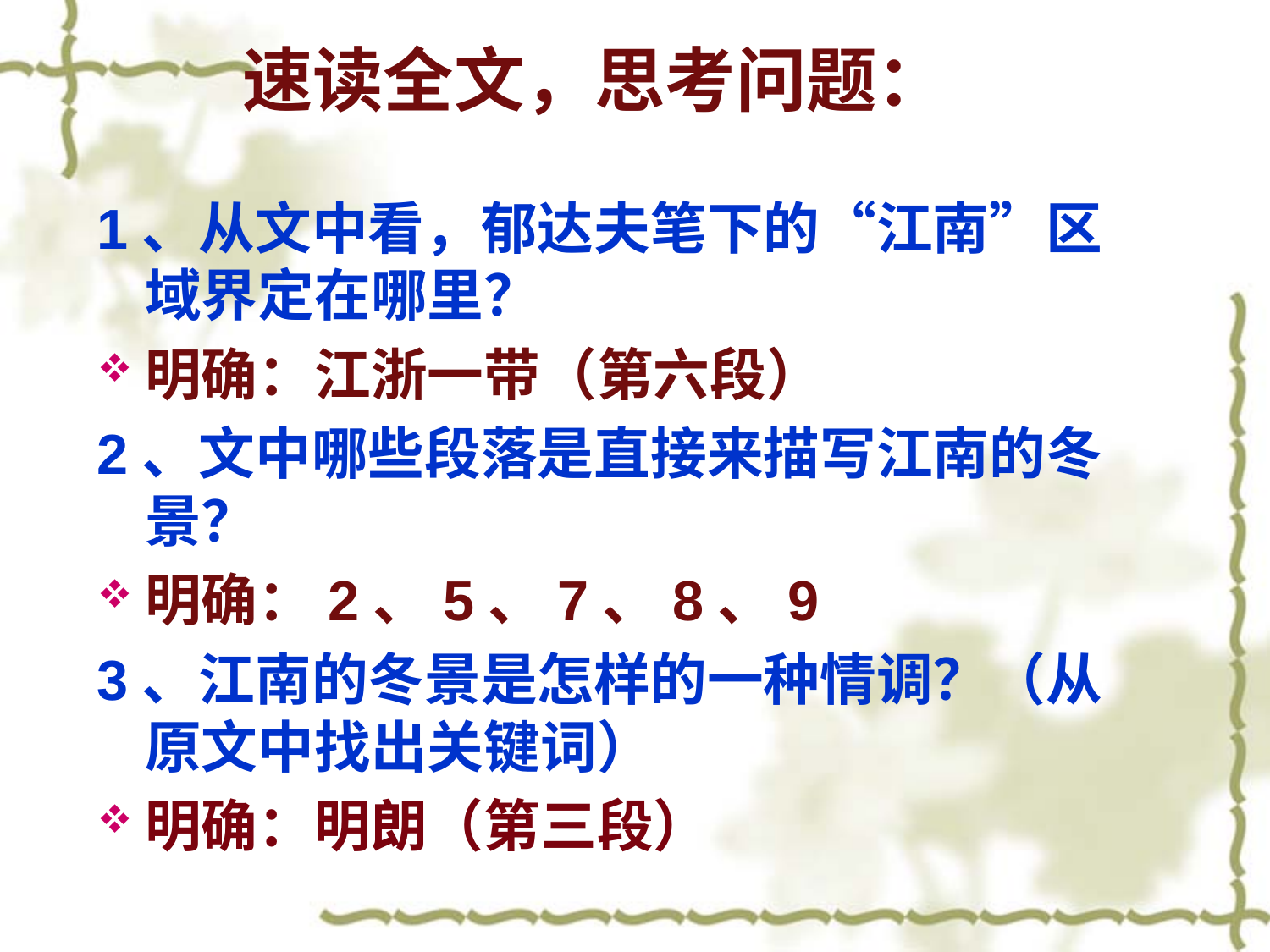

# 速读全文，思考问题：
1、从文中看，郁达夫笔下的“江南”区域界定在哪里？
明确：江浙一带（第六段）
2、文中哪些段落是直接来描写江南的冬景？
明确：2、5、7、8、9
3、江南的冬景是怎样的一种情调？（从原文中找出关键词）
明确：明朗（第三段）